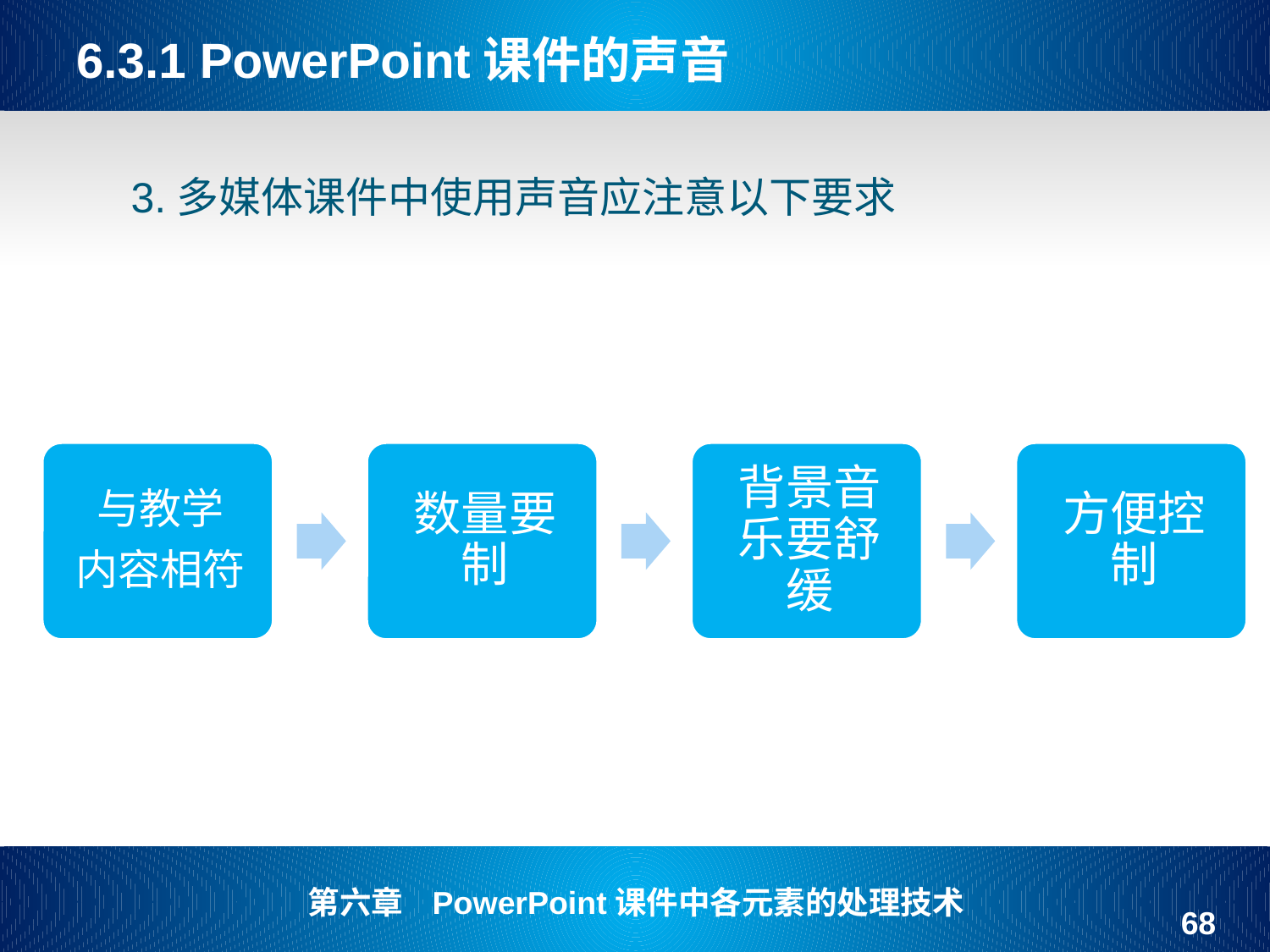

# 6.3.1 PowerPoint课件的声音
与教学
内容相符

数量要制

背景音乐要舒缓

方便控制
3.多媒体课件中使用声音应注意以下要求

68